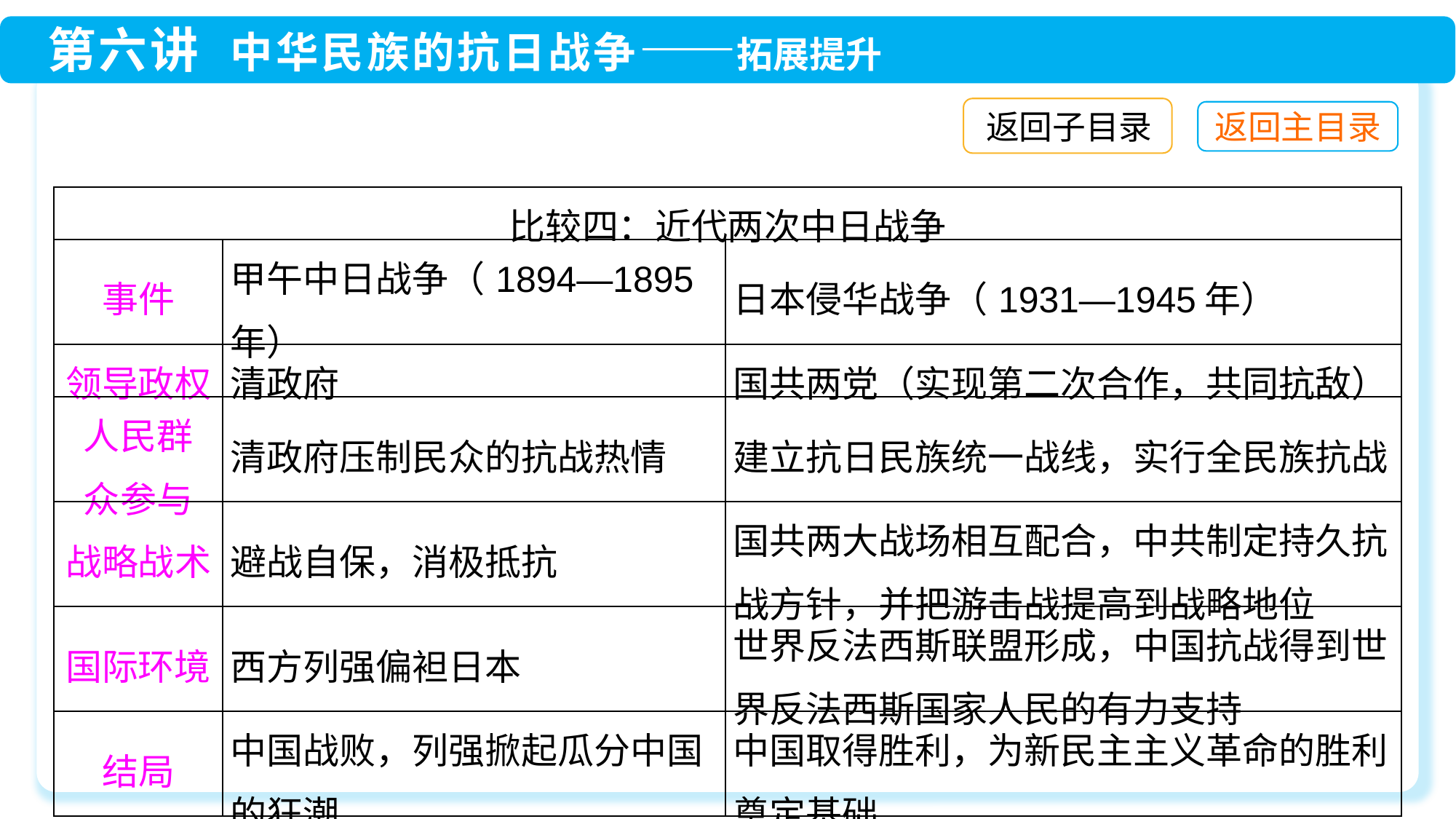

返回子目录
| 比较四：近代两次中日战争 |  |  |
| --- | --- | --- |
| 事件 | 甲午中日战争（1894—1895年） | 日本侵华战争（1931—1945年） |
| 领导政权 | 清政府 | 国共两党（实现第二次合作，共同抗敌） |
| 人民群 众参与 | 清政府压制民众的抗战热情 | 建立抗日民族统一战线，实行全民族抗战 |
| 战略战术 | 避战自保，消极抵抗 | 国共两大战场相互配合，中共制定持久抗战方针，并把游击战提高到战略地位 |
| 国际环境 | 西方列强偏袒日本 | 世界反法西斯联盟形成，中国抗战得到世界反法西斯国家人民的有力支持 |
| 结局 | 中国战败，列强掀起瓜分中国的狂潮 | 中国取得胜利，为新民主主义革命的胜利奠定基础 |